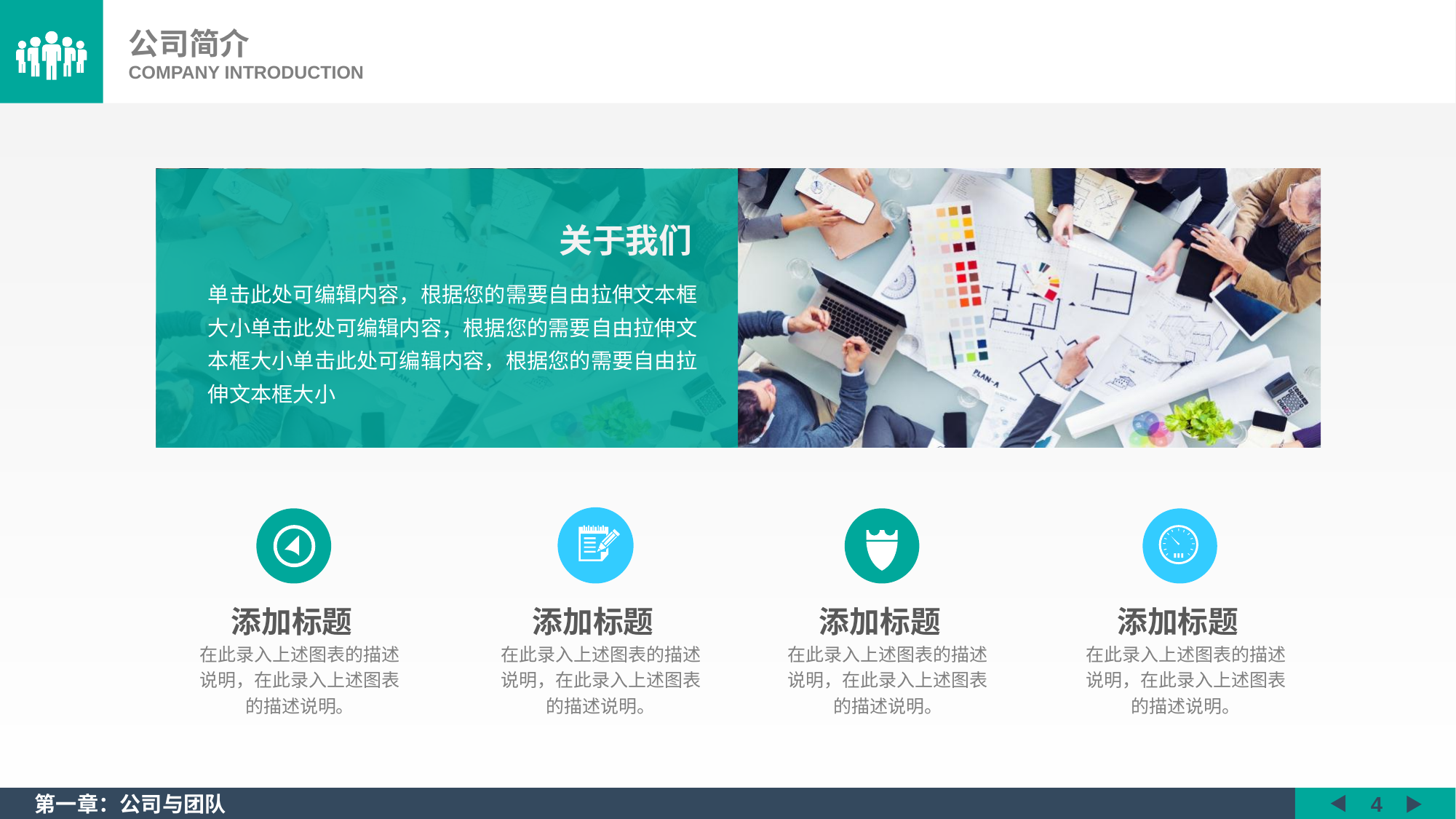

公司简介
COMPANY INTRODUCTION

关于我们
单击此处可编辑内容，根据您的需要自由拉伸文本框大小单击此处可编辑内容，根据您的需要自由拉伸文本框大小单击此处可编辑内容，根据您的需要自由拉伸文本框大小

添加标题
添加标题
添加标题
添加标题
在此录入上述图表的描述说明，在此录入上述图表的描述说明。
在此录入上述图表的描述说明，在此录入上述图表的描述说明。
在此录入上述图表的描述说明，在此录入上述图表的描述说明。
在此录入上述图表的描述说明，在此录入上述图表的描述说明。
第一章：公司与团队
4